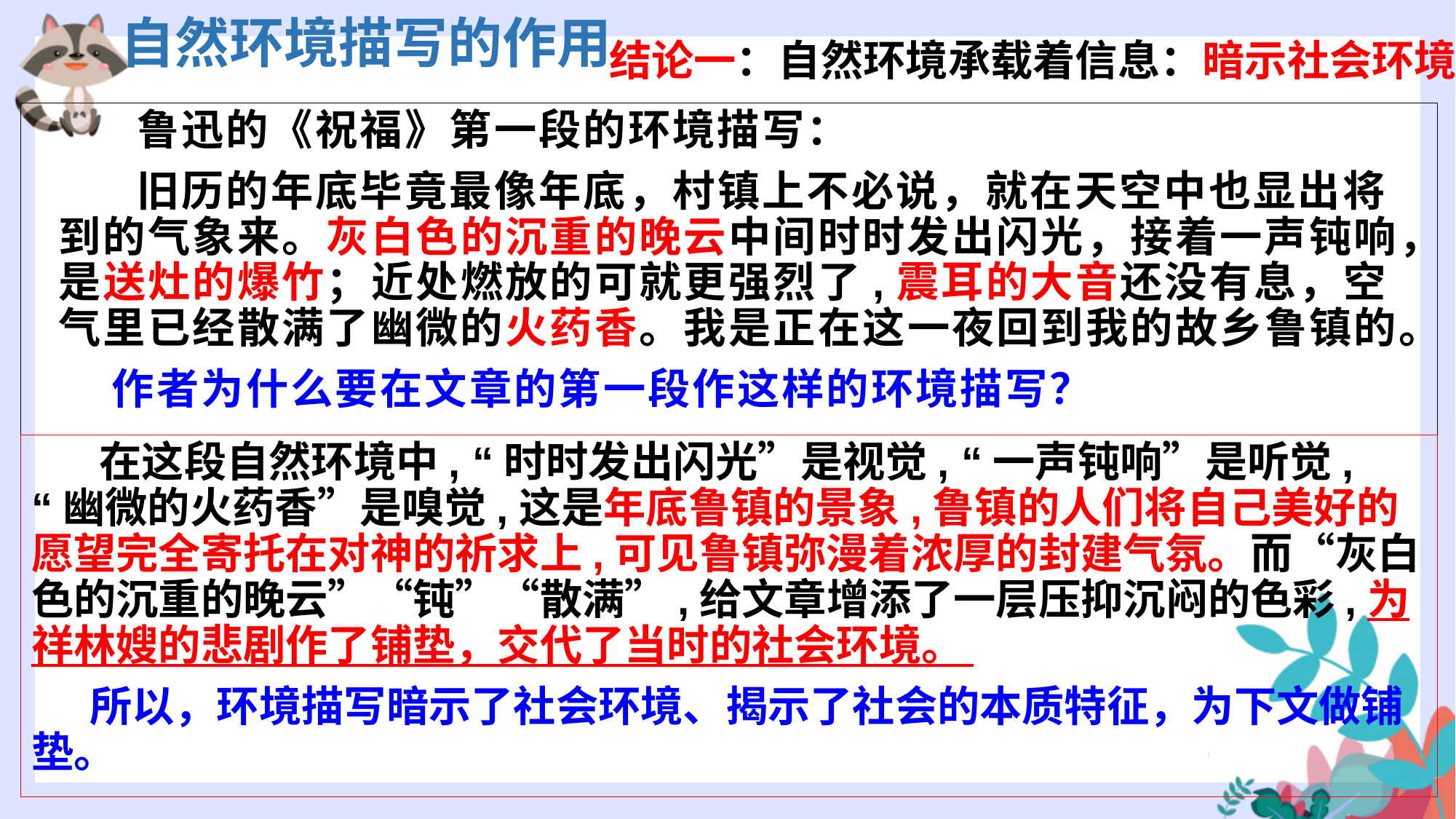

自然环境描写的作用
结论一：自然环境承载着信息：暗示社会环境
        鲁迅的《祝福》第一段的环境描写：
        旧历的年底毕竟最像年底，村镇上不必说，就在天空中也显出将到的气象来。灰白色的沉重的晚云中间时时发出闪光，接着一声钝响，是送灶的爆竹；近处燃放的可就更强烈了,震耳的大音还没有息，空气里已经散满了幽微的火药香。我是正在这一夜回到我的故乡鲁镇的。
      作者为什么要在文章的第一段作这样的环境描写？
      在这段自然环境中, “时时发出闪光”是视觉, “一声钝响”是听觉, “幽微的火药香”是嗅觉,这是年底鲁镇的景象,鲁镇的人们将自己美好的愿望完全寄托在对神的祈求上,可见鲁镇弥漫着浓厚的封建气氛。而“灰白色的沉重的晚云”“钝”“散满”,给文章增添了一层压抑沉闷的色彩,为祥林嫂的悲剧作了铺垫，交代了当时的社会环境。
     所以，环境描写暗示了社会环境、揭示了社会的本质特征，为下文做铺垫。